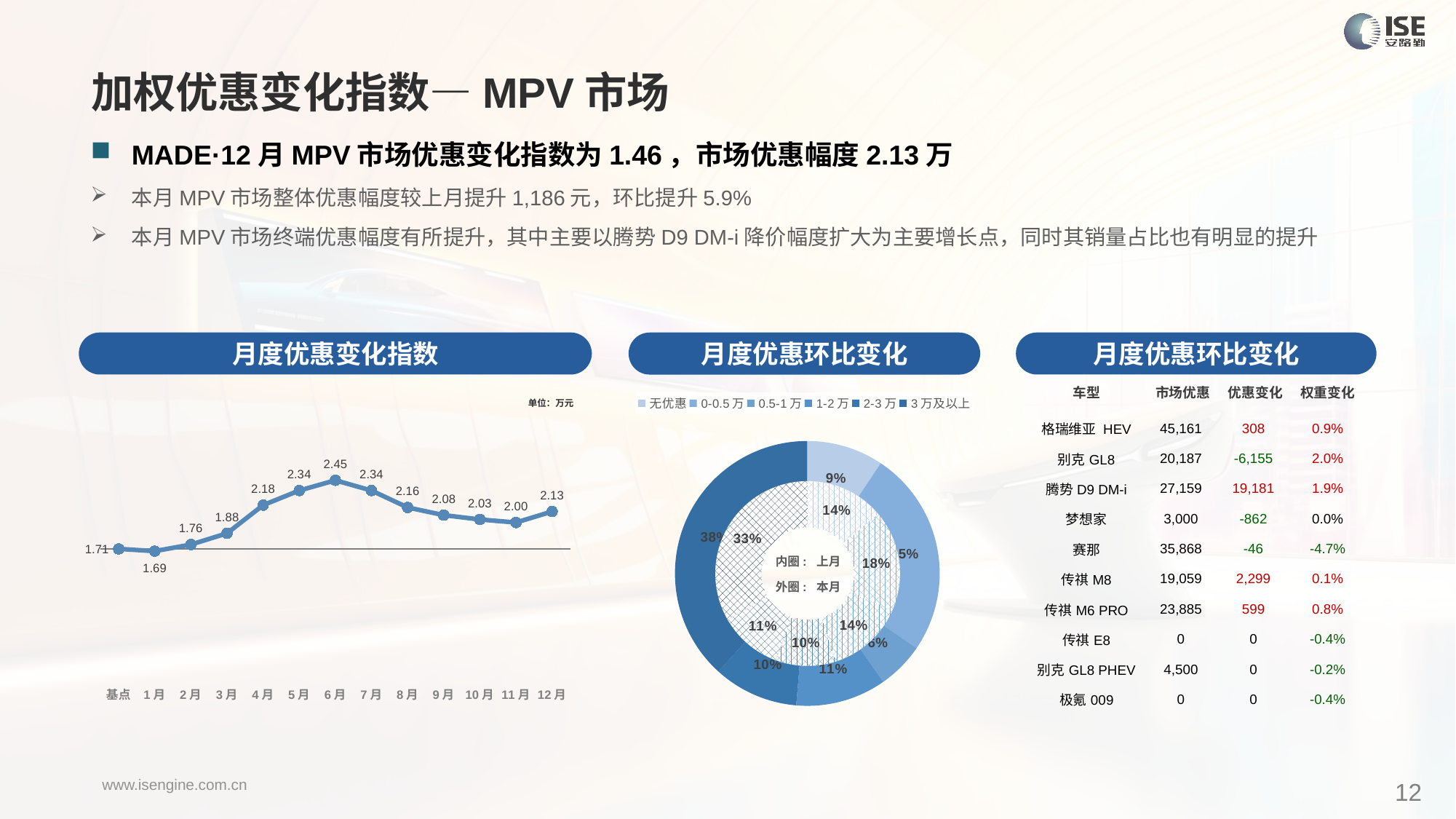

加权优惠变化指数—MPV市场
MADE·12月MPV市场优惠变化指数为1.46，市场优惠幅度2.13万
本月MPV市场整体优惠幅度较上月提升1,186元，环比提升5.9%
本月MPV市场终端优惠幅度有所提升，其中主要以腾势D9 DM-i降价幅度扩大为主要增长点，同时其销量占比也有明显的提升
月度优惠变化指数

月度优惠环比变化

月度优惠环比变化

| 车型 | 市场优惠 | 优惠变化 | 权重变化 |
| --- | --- | --- | --- |
| 格瑞维亚 HEV | 45,161 | 308 | 0.9% |
| 别克GL8 | 20,187 | -6,155 | 2.0% |
| 腾势D9 DM-i | 27,159 | 19,181 | 1.9% |
| 梦想家 | 3,000 | -862 | 0.0% |
| 赛那 | 35,868 | -46 | -4.7% |
| 传祺M8 | 19,059 | 2,299 | 0.1% |
| 传祺M6 PRO | 23,885 | 599 | 0.8% |
| 传祺E8 | 0 | 0 | -0.4% |
| 别克GL8 PHEV | 4,500 | 0 | -0.2% |
| 极氪009 | 0 | 0 | -0.4% |

### Chart

| Category | Y2024 |
|---|---|
| 基点 | 0.0 |
| 1月 | -0.08762668422021373 |
| 2月 | 0.17 |
| 3月 | 0.61 |
| 4月 | 1.71 |
| 5月 | 2.28 |
| 6月 | 2.68 |
| 7月 | 2.28 |
| 8月 | 1.62 |
| 9月 | 1.32 |
| 10月 | 1.15 |
| 11月 | 1.03 |
| 12月 | 1.46 |

### Chart

| Category | 销量 |
|---|---|
| 无优惠 | 9424.0000000014 |
| 0-0.5万 | 25343.0 |
| 0.5-1万 | 5781.000000000509 |
| 1-2万 | 11136.000000003056 |
| 2-3万 | 10454.000000000175 |
| 3万及以上 | 38535.000000001004 |
单位：万元

### Chart

| Category | 销量 |
|---|---|
| 无优惠 | 11109.0 |
| 0-0.5万 | 14285.0 |
| 0.5-1万 | 10910.0 |
| 1-2万 | 8370.0 |
| 2-3万 | 8868.0 |
| 3万及以上 | 26755.0 |
内圈:  上月
外圈:  本月
12